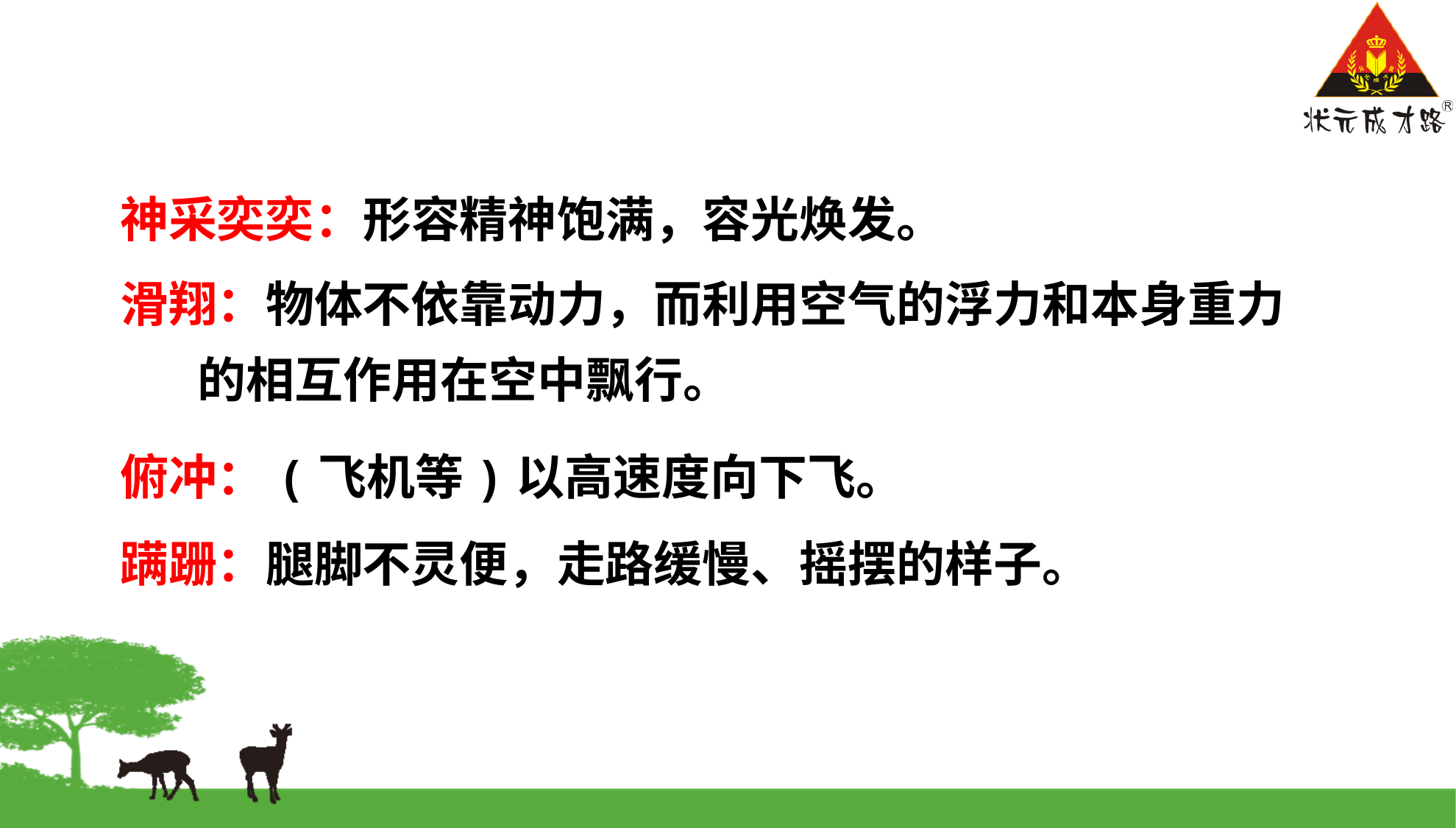

神采奕奕：形容精神饱满，容光焕发。
滑翔：物体不依靠动力，而利用空气的浮力和本身重力
      的相互作用在空中飘行。
俯冲：(飞机等)以高速度向下飞。
蹒跚：腿脚不灵便，走路缓慢、摇摆的样子。